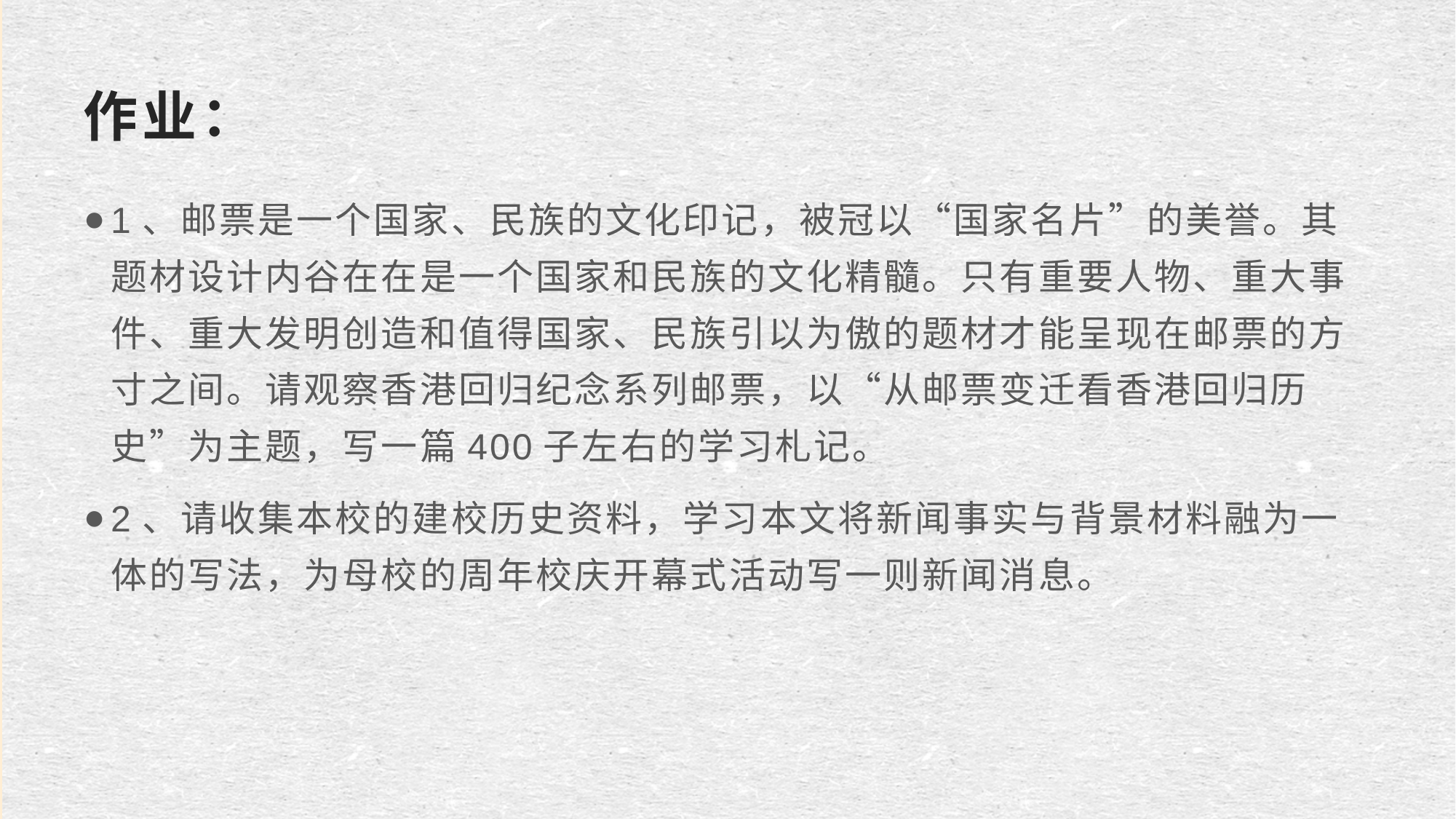

# 作业：
1、邮票是一个国家、民族的文化印记，被冠以“国家名片”的美誉。其题材设计内谷在在是一个国家和民族的文化精髓。只有重要人物、重大事件、重大发明创造和值得国家、民族引以为傲的题材才能呈现在邮票的方寸之间。请观察香港回归纪念系列邮票，以“从邮票变迁看香港回归历史”为主题，写一篇400子左右的学习札记。
2、请收集本校的建校历史资料，学习本文将新闻事实与背景材料融为一体的写法，为母校的周年校庆开幕式活动写一则新闻消息。